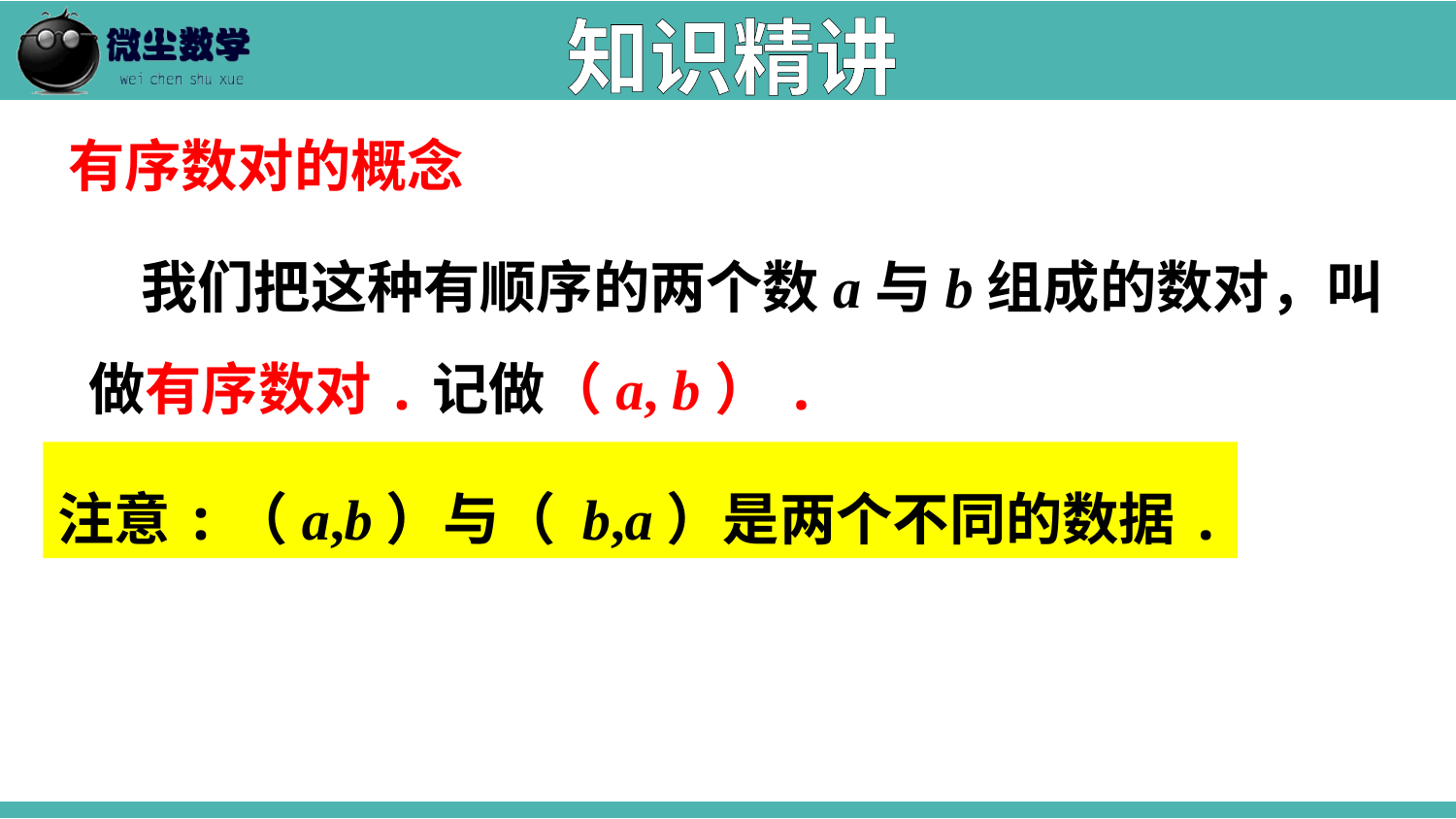

知识精讲
有序数对的概念
   我们把这种有顺序的两个数a与b组成的数对，叫做有序数对.记做（a, b）.
注意:（a,b）与（ b,a）是两个不同的数据.